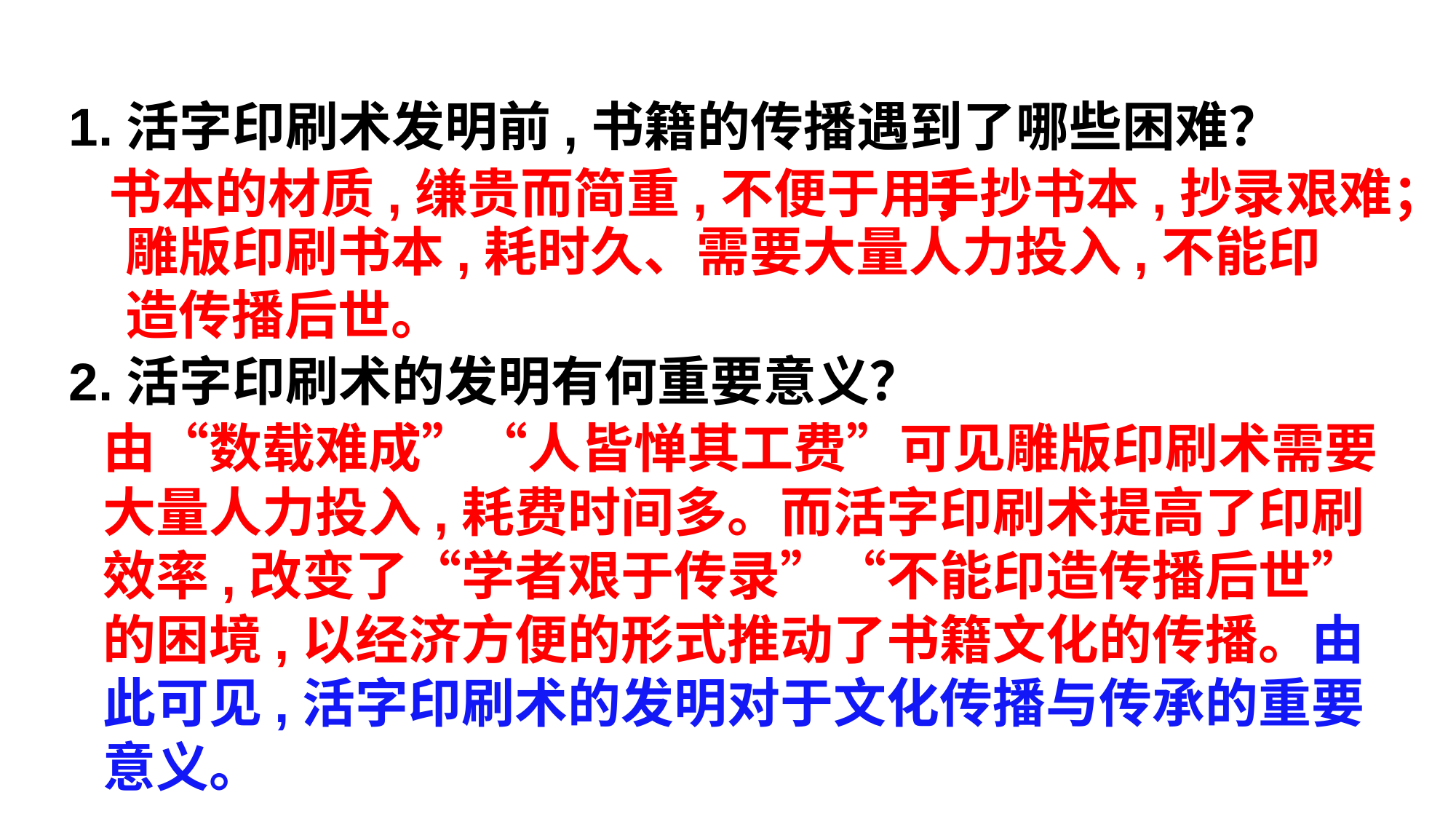

1.活字印刷术发明前,书籍的传播遇到了哪些困难？

2.活字印刷术的发明有何重要意义？
书本的材质,缣贵而简重,不便于用；
手抄书本,抄录艰难；
雕版印刷书本,耗时久、需要大量人力投入,不能印造传播后世。
由“数载难成”“人皆惮其工费”可见雕版印刷术需要大量人力投入,耗费时间多。而活字印刷术提高了印刷效率,改变了“学者艰于传录”“不能印造传播后世”的困境,以经济方便的形式推动了书籍文化的传播。由此可见,活字印刷术的发明对于文化传播与传承的重要意义。